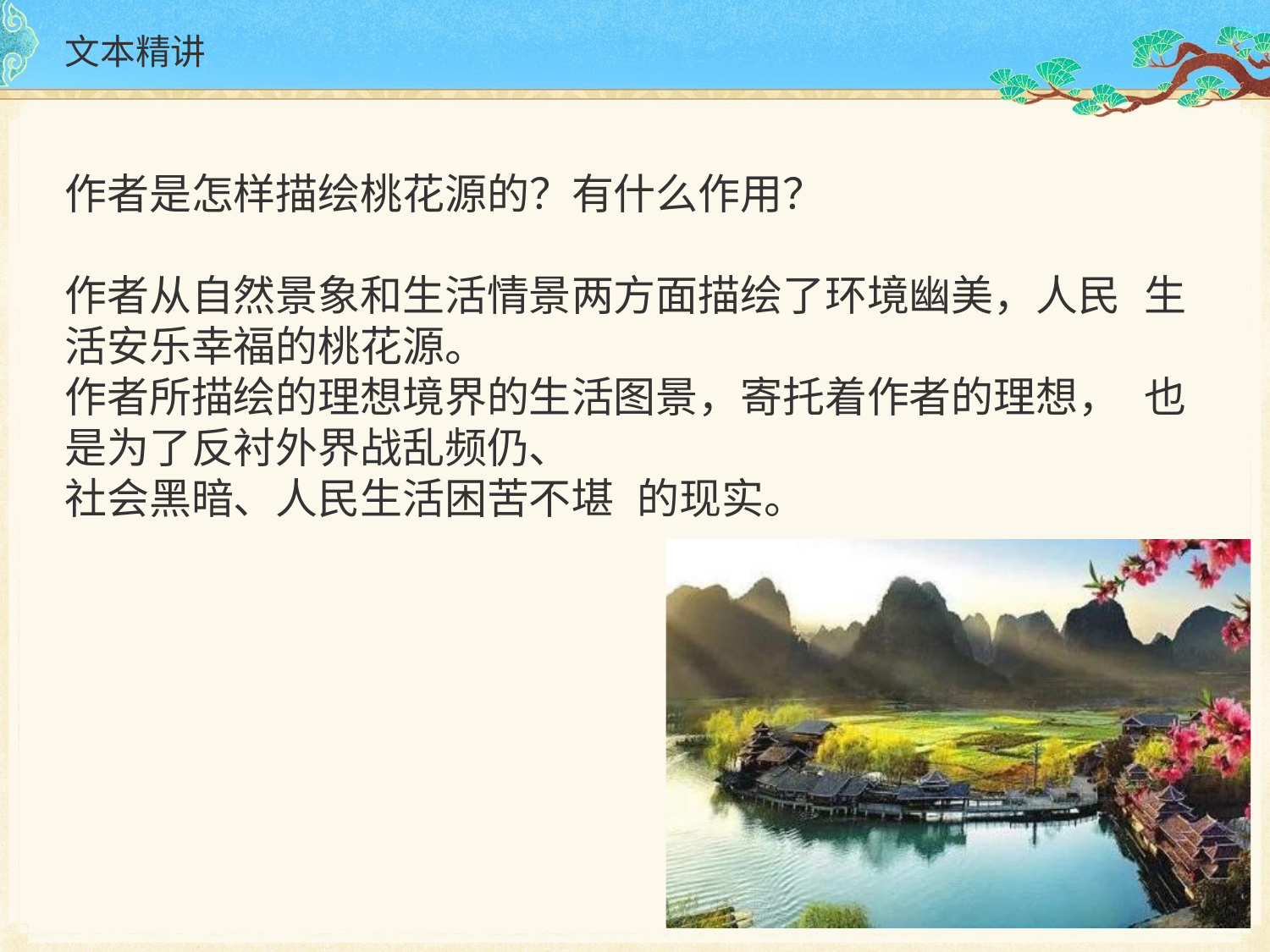

# 文本精讲
作者是怎样描绘桃花源的？有什么作用？

作者从自然景象和生活情景两方面描绘了环境幽美，人民  生活安乐幸福的桃花源。
作者所描绘的理想境界的生活图景，寄托着作者的理想，  也是为了反衬外界战乱频仍、
社会黑暗、人民生活困苦不堪  的现实。